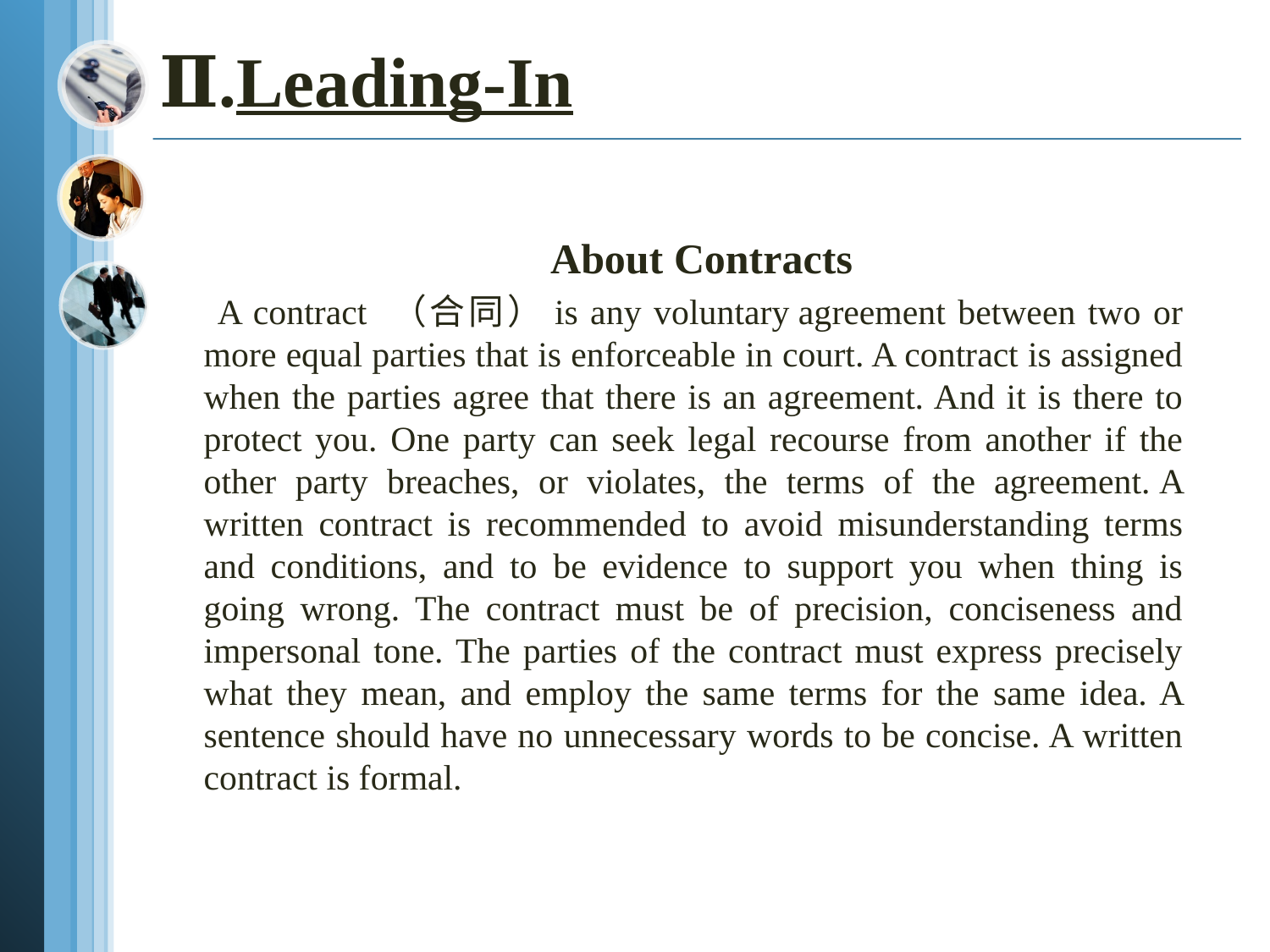

# Ⅱ.Leading-In

      About Contracts
     A contract （合同）is any voluntary agreement between two or more equal parties that is enforceable in court. A contract is assigned when the parties agree that there is an agreement. And it is there to protect you. One party can seek legal recourse from another if the other party breaches, or violates, the terms of the agreement. A written contract is recommended to avoid misunderstanding terms and conditions, and to be evidence to support you when thing is going wrong. The contract must be of precision, conciseness and impersonal tone. The parties of the contract must express precisely what they mean, and employ the same terms for the same idea. A sentence should have no unnecessary words to be concise. A written contract is formal.